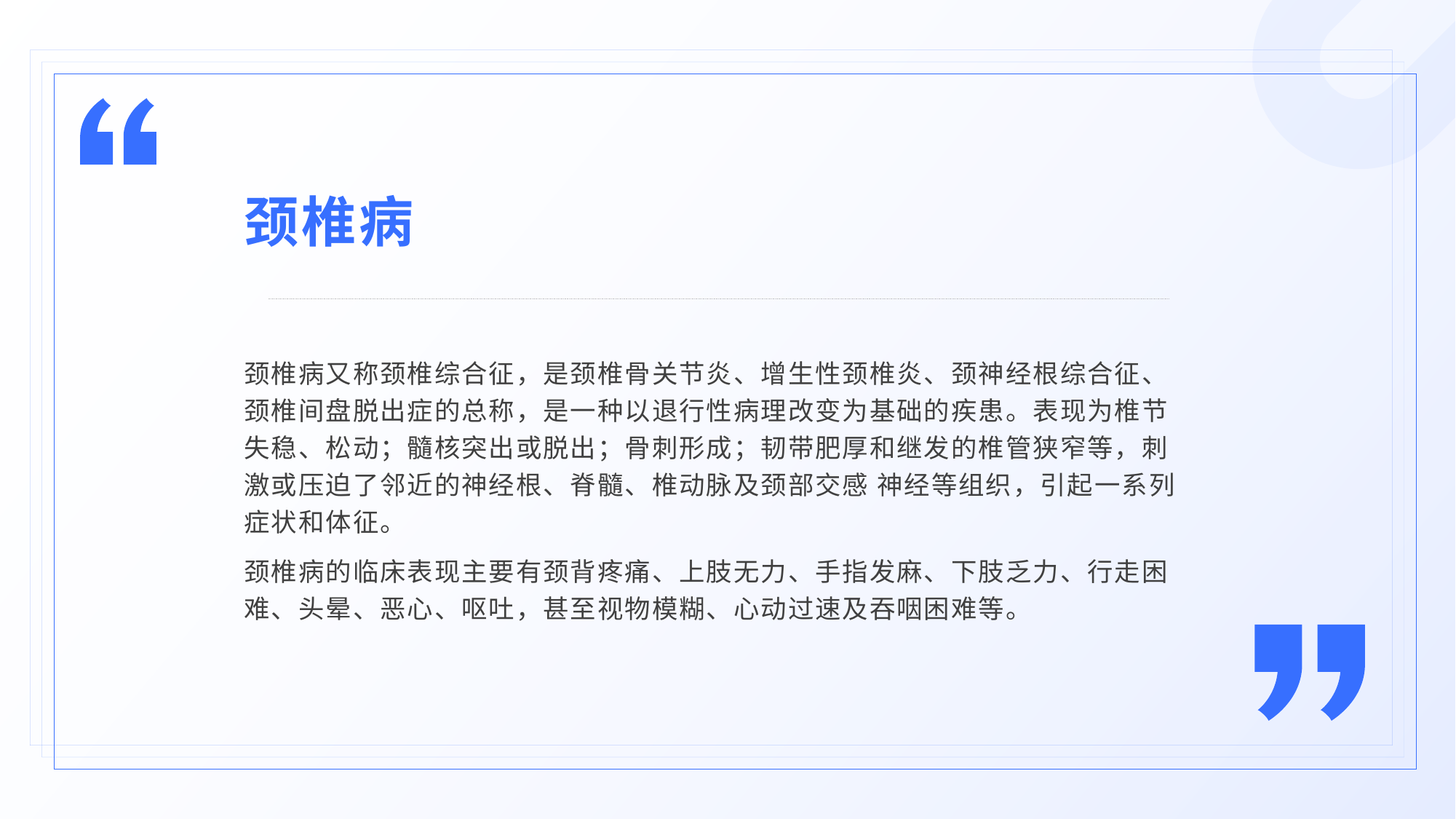

颈椎病
颈椎病又称颈椎综合征，是颈椎骨关节炎、增生性颈椎炎、颈神经根综合征、颈椎间盘脱出症的总称，是一种以退行性病理改变为基础的疾患。表现为椎节失稳、松动；髓核突出或脱出；骨刺形成；韧带肥厚和继发的椎管狭窄等，刺激或压迫了邻近的神经根、脊髓、椎动脉及颈部交感 神经等组织，引起一系列症状和体征。
颈椎病的临床表现主要有颈背疼痛、上肢无力、手指发麻、下肢乏力、行走困难、头晕、恶心、呕吐，甚至视物模糊、心动过速及吞咽困难等。